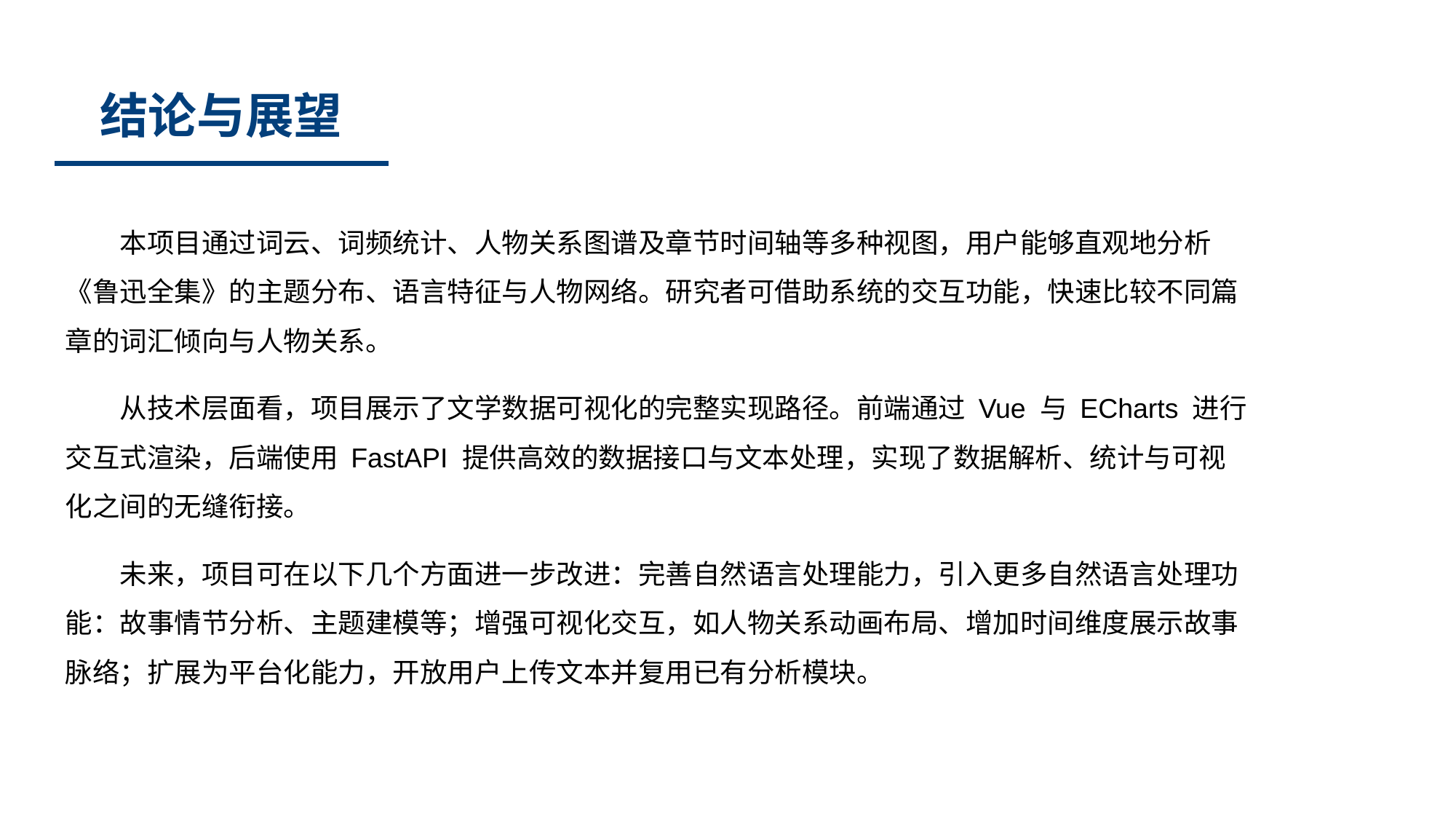

结论与展望
本项目通过词云、词频统计、人物关系图谱及章节时间轴等多种视图，用户能够直观地分析《鲁迅全集》的主题分布、语言特征与人物网络。研究者可借助系统的交互功能，快速比较不同篇章的词汇倾向与人物关系。
从技术层面看，项目展示了文学数据可视化的完整实现路径。前端通过 Vue 与 ECharts 进行交互式渲染，后端使用 FastAPI 提供高效的数据接口与文本处理，实现了数据解析、统计与可视化之间的无缝衔接。
未来，项目可在以下几个方面进一步改进：完善自然语言处理能力，引入更多自然语言处理功能：故事情节分析、主题建模等；增强可视化交互，如人物关系动画布局、增加时间维度展示故事脉络；扩展为平台化能力，开放用户上传文本并复用已有分析模块。